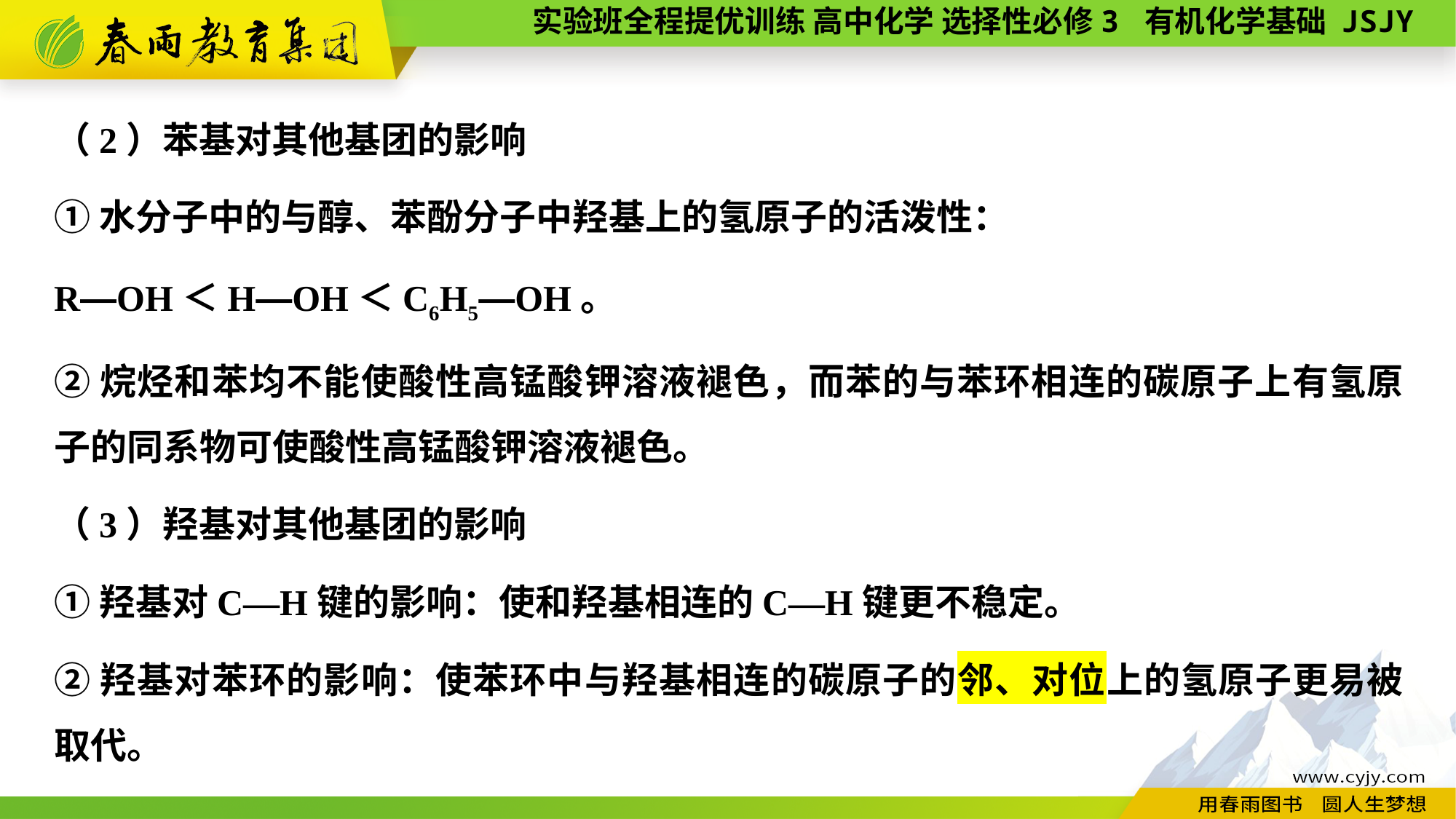

（2）苯基对其他基团的影响
①水分子中的与醇、苯酚分子中羟基上的氢原子的活泼性：
R—OH＜H—OH＜C6H5—OH。
②烷烃和苯均不能使酸性高锰酸钾溶液褪色，而苯的与苯环相连的碳原子上有氢原子的同系物可使酸性高锰酸钾溶液褪色。
（3）羟基对其他基团的影响
①羟基对C—H键的影响：使和羟基相连的C—H键更不稳定。
②羟基对苯环的影响：使苯环中与羟基相连的碳原子的邻、对位上的氢原子更易被取代。